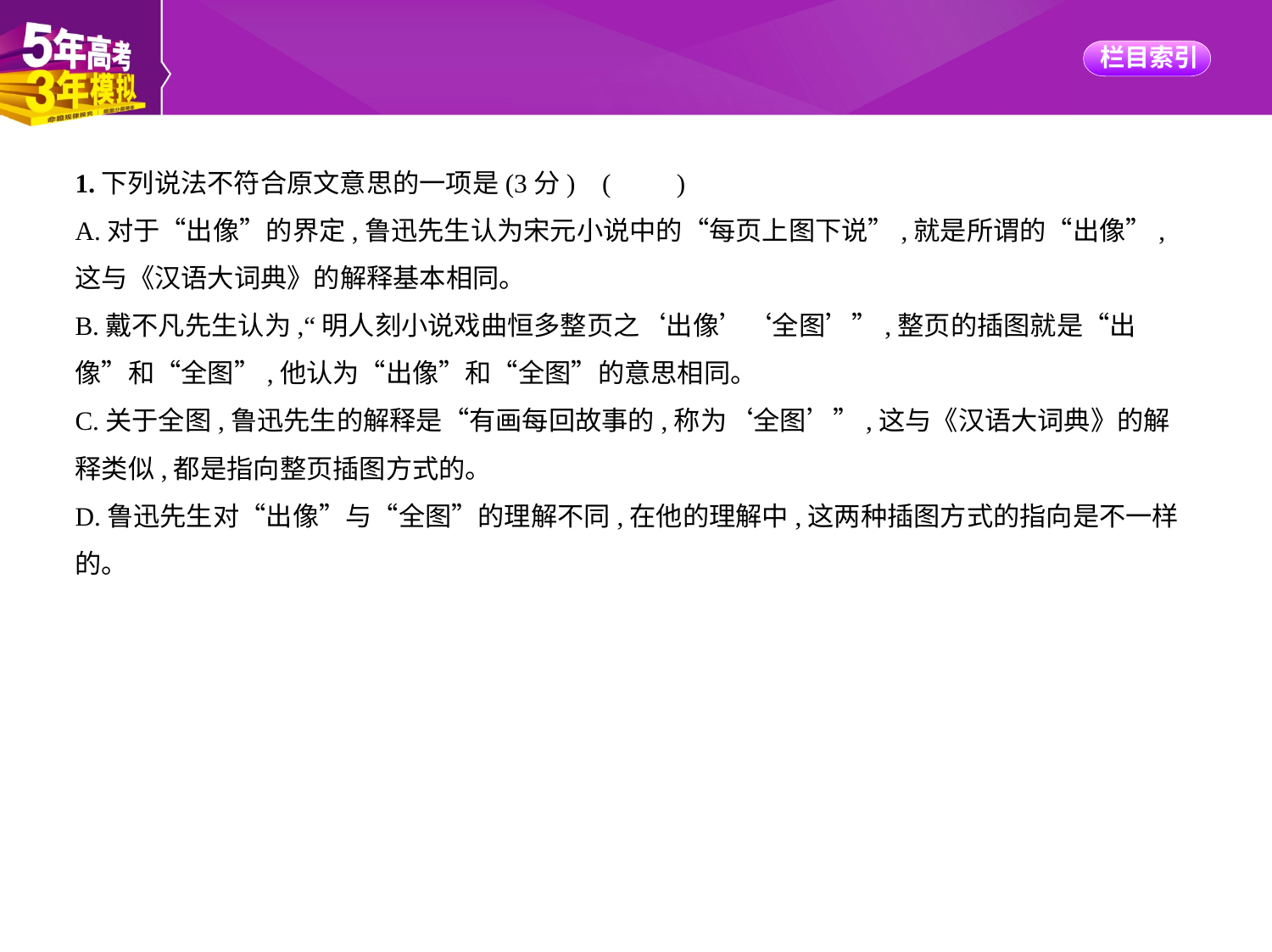

1.下列说法不符合原文意思的一项是(3分) (　　)
A.对于“出像”的界定,鲁迅先生认为宋元小说中的“每页上图下说”,就是所谓的“出像”,
这与《汉语大词典》的解释基本相同。
B.戴不凡先生认为,“明人刻小说戏曲恒多整页之‘出像’‘全图’”,整页的插图就是“出
像”和“全图”,他认为“出像”和“全图”的意思相同。
C.关于全图,鲁迅先生的解释是“有画每回故事的,称为‘全图’”,这与《汉语大词典》的解
释类似,都是指向整页插图方式的。
D.鲁迅先生对“出像”与“全图”的理解不同,在他的理解中,这两种插图方式的指向是不一样
的。